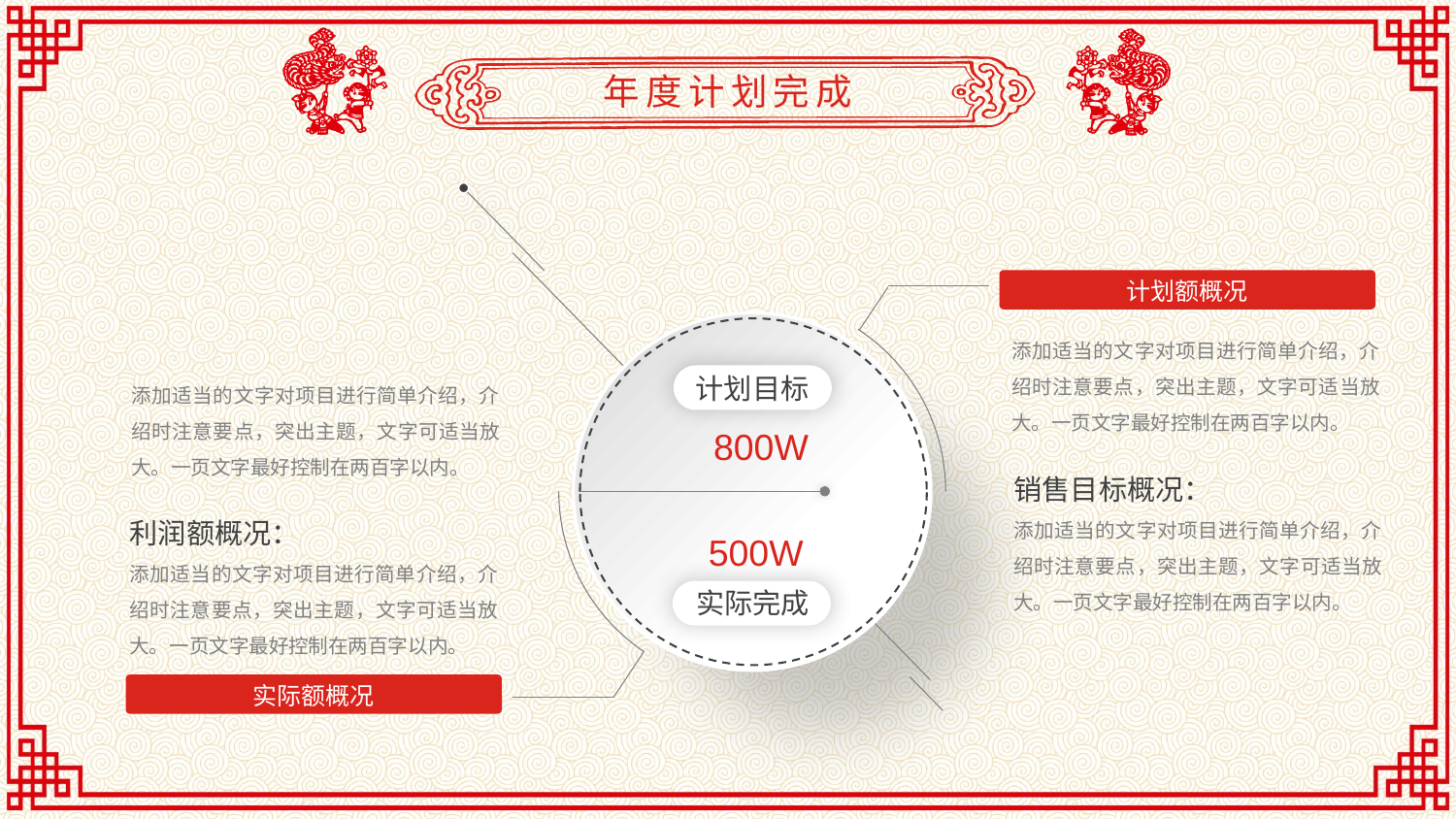

年度计划完成

计划额概况

添加适当的文字对项目进行简单介绍，介绍时注意要点，突出主题，文字可适当放大。一页文字最好控制在两百字以内。
计划目标
添加适当的文字对项目进行简单介绍，介绍时注意要点，突出主题，文字可适当放大。一页文字最好控制在两百字以内。

800W
销售目标概况：
添加适当的文字对项目进行简单介绍，介绍时注意要点，突出主题，文字可适当放大。一页文字最好控制在两百字以内。

利润额概况：
添加适当的文字对项目进行简单介绍，介绍时注意要点，突出主题，文字可适当放大。一页文字最好控制在两百字以内。
500W
实际完成

实际额概况